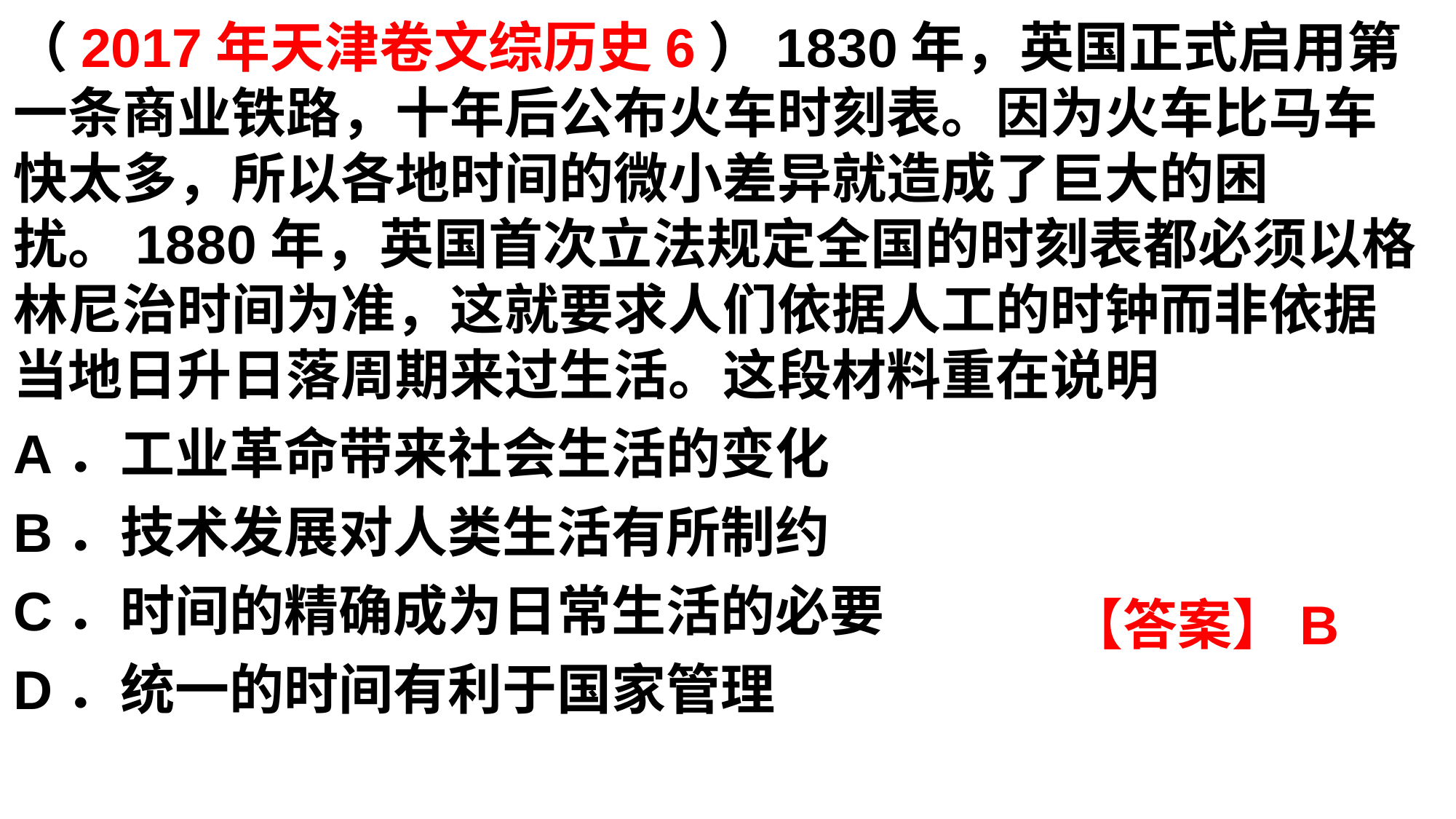

（2017年天津卷文综历史6）1830年，英国正式启用第一条商业铁路，十年后公布火车时刻表。因为火车比马车快太多，所以各地时间的微小差异就造成了巨大的困扰。1880年，英国首次立法规定全国的时刻表都必须以格林尼治时间为准，这就要求人们依据人工的时钟而非依据当地日升日落周期来过生活。这段材料重在说明A．工业革命带来社会生活的变化
B．技术发展对人类生活有所制约C．时间的精确成为日常生活的必要
D．统一的时间有利于国家管理

【答案】B